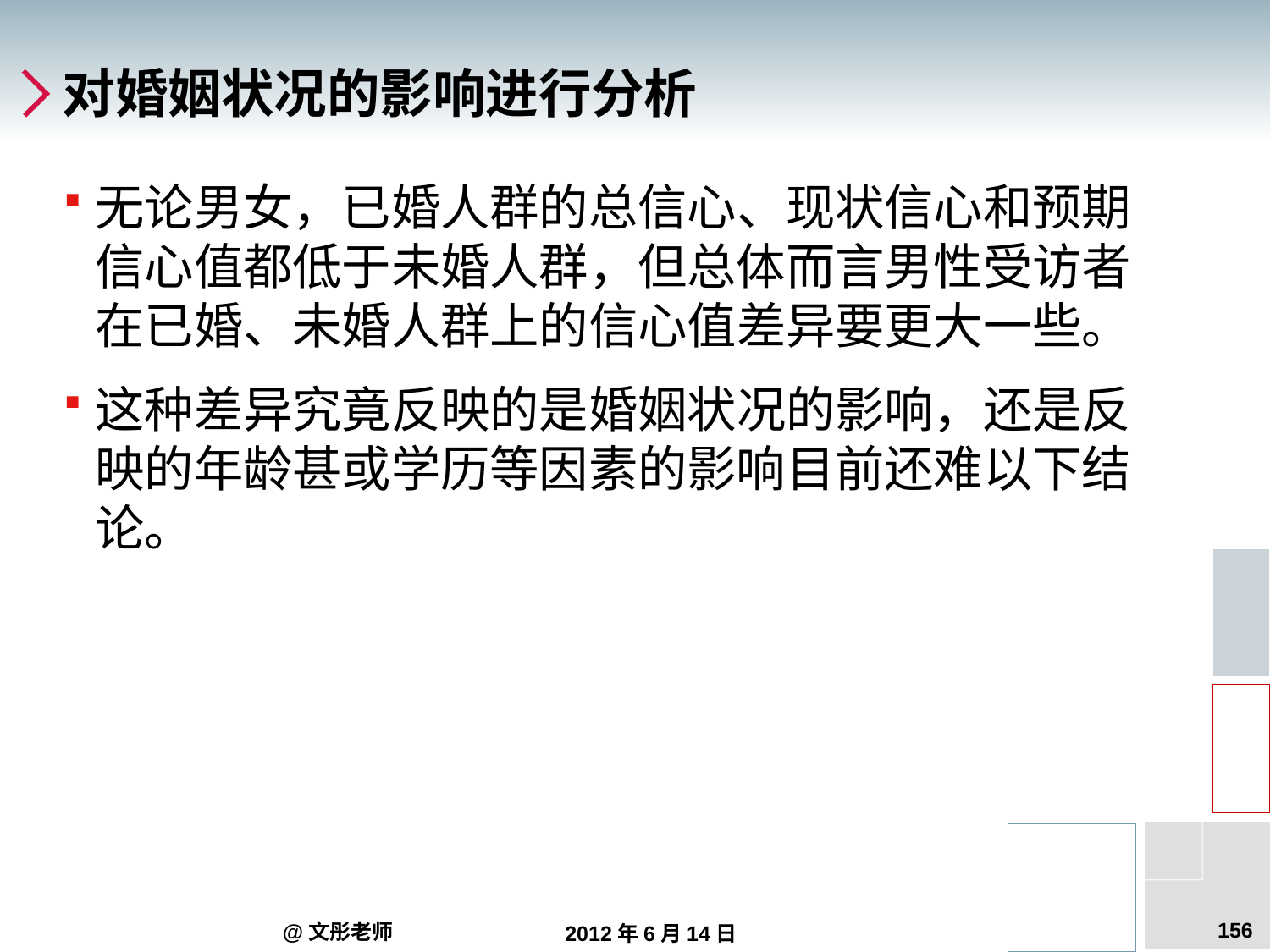

# 对婚姻状况的影响进行分析
无论男女，已婚人群的总信心、现状信心和预期信心值都低于未婚人群，但总体而言男性受访者在已婚、未婚人群上的信心值差异要更大一些。
这种差异究竟反映的是婚姻状况的影响，还是反映的年龄甚或学历等因素的影响目前还难以下结论。
156
@文彤老师

2012年6月14日